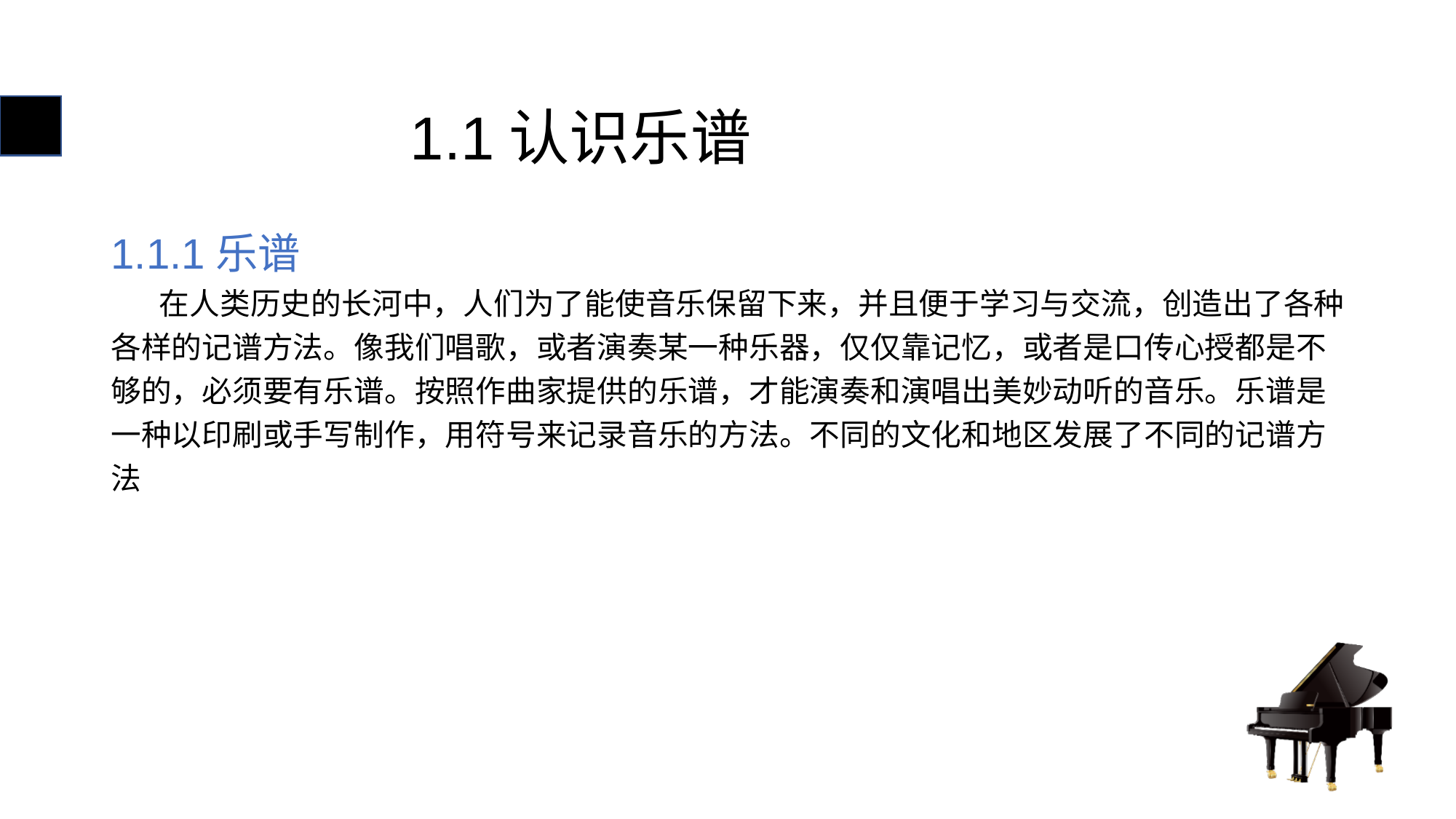

1.1认识乐谱
# 1.1.1乐谱 在人类历史的长河中，人们为了能使音乐保留下来，并且便于学习与交流，创造出了各种各样的记谱方法。像我们唱歌，或者演奏某一种乐器，仅仅靠记忆，或者是口传心授都是不够的，必须要有乐谱。按照作曲家提供的乐谱，才能演奏和演唱出美妙动听的音乐。乐谱是一种以印刷或手写制作，用符号来记录音乐的方法。不同的文化和地区发展了不同的记谱方法